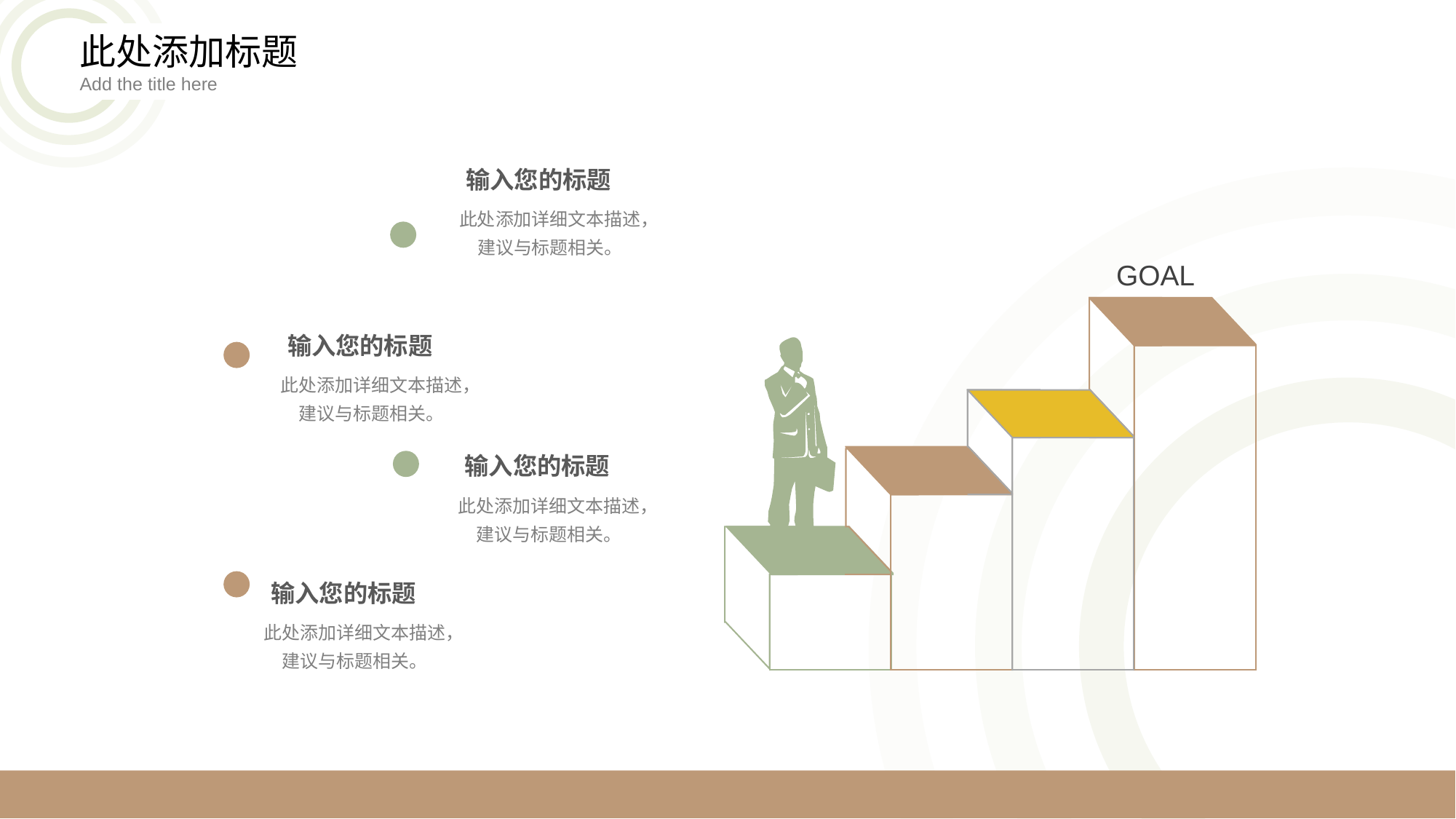

此处添加标题
Add the title here

输入您的标题
此处添加详细文本描述，建议与标题相关。

  GOAL

输入您的标题
此处添加详细文本描述，建议与标题相关。

输入您的标题
此处添加详细文本描述，建议与标题相关。

输入您的标题
此处添加详细文本描述，建议与标题相关。